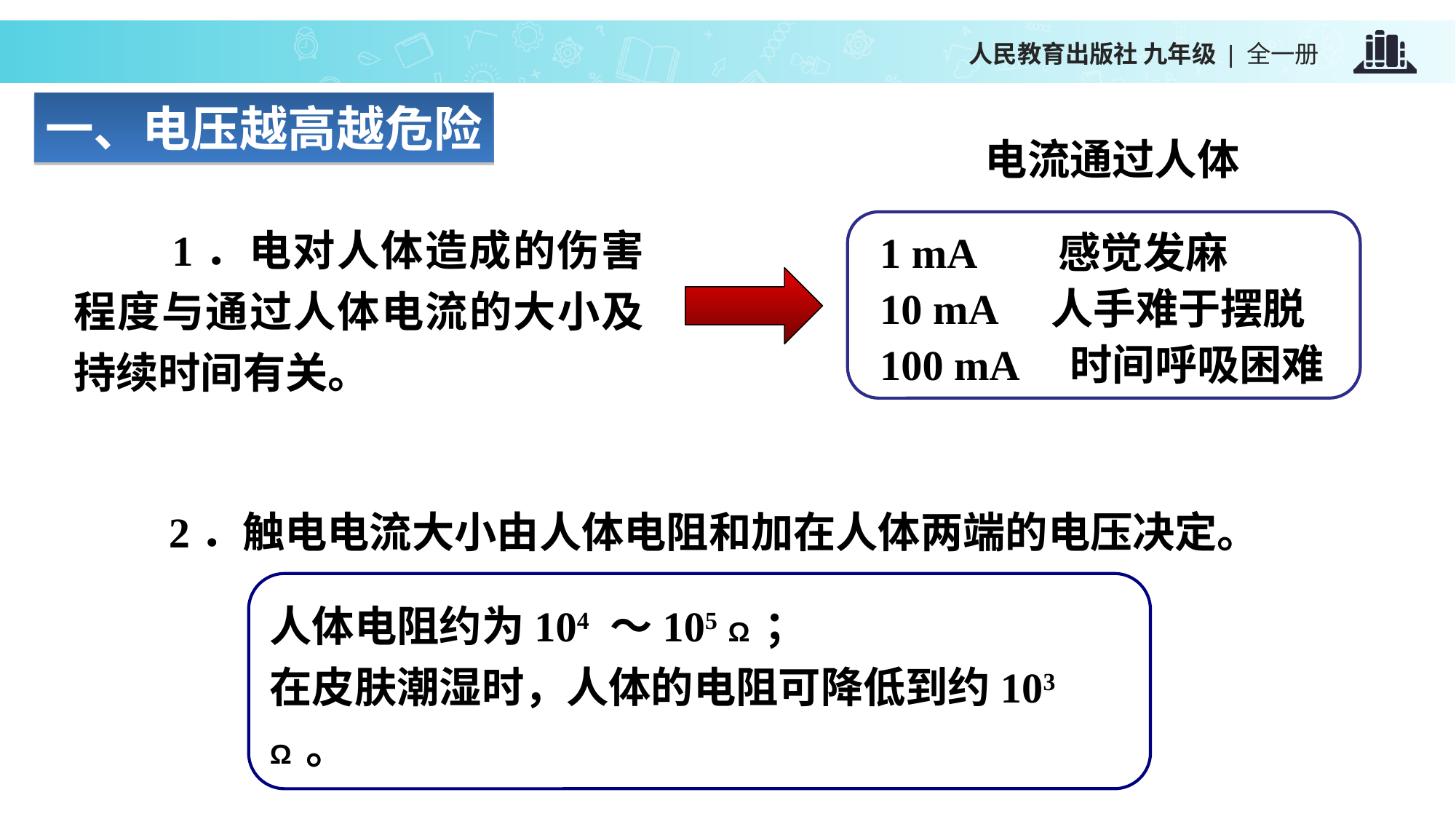

一、电压越高越危险
电流通过人体
  1 mA      感觉发麻
  10 mA    人手难于摆脱
  100 mA    时间呼吸困难
　　1．电对人体造成的伤害程度与通过人体电流的大小及持续时间有关。

　　2．触电电流大小由人体电阻和加在人体两端的电压决定。
人体电阻约为104 ～105 Ω ；
在皮肤潮湿时，人体的电阻可降低到约103 Ω 。